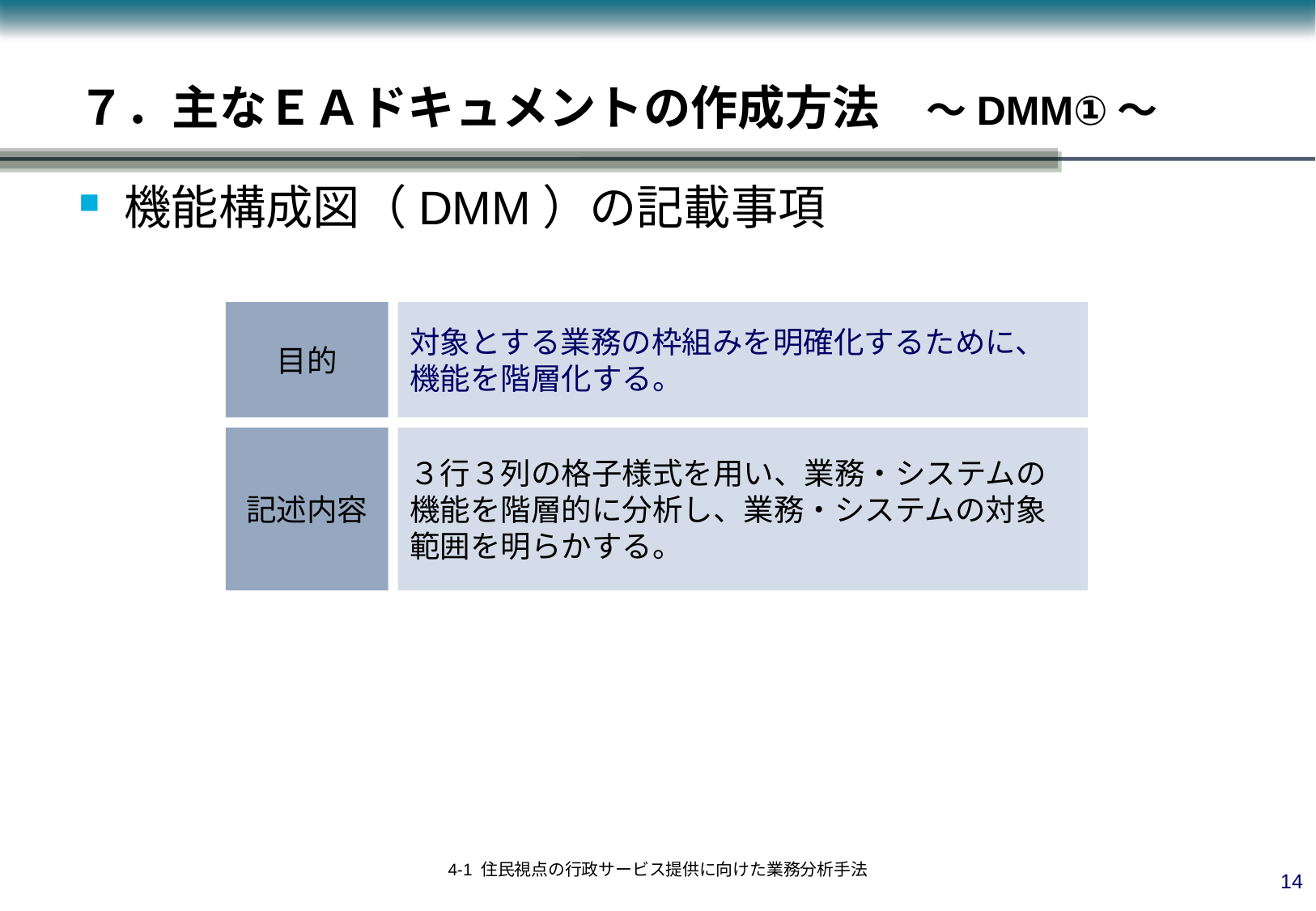

７．主なＥＡドキュメントの作成方法　～DMM①～
機能構成図（DMM）の記載事項
目的
対象とする業務の枠組みを明確化するために、機能を階層化する。
記述内容
３行３列の格子様式を用い、業務・システムの機能を階層的に分析し、業務・システムの対象範囲を明らかする。
14
4-1 住民視点の行政サービス提供に向けた業務分析手法